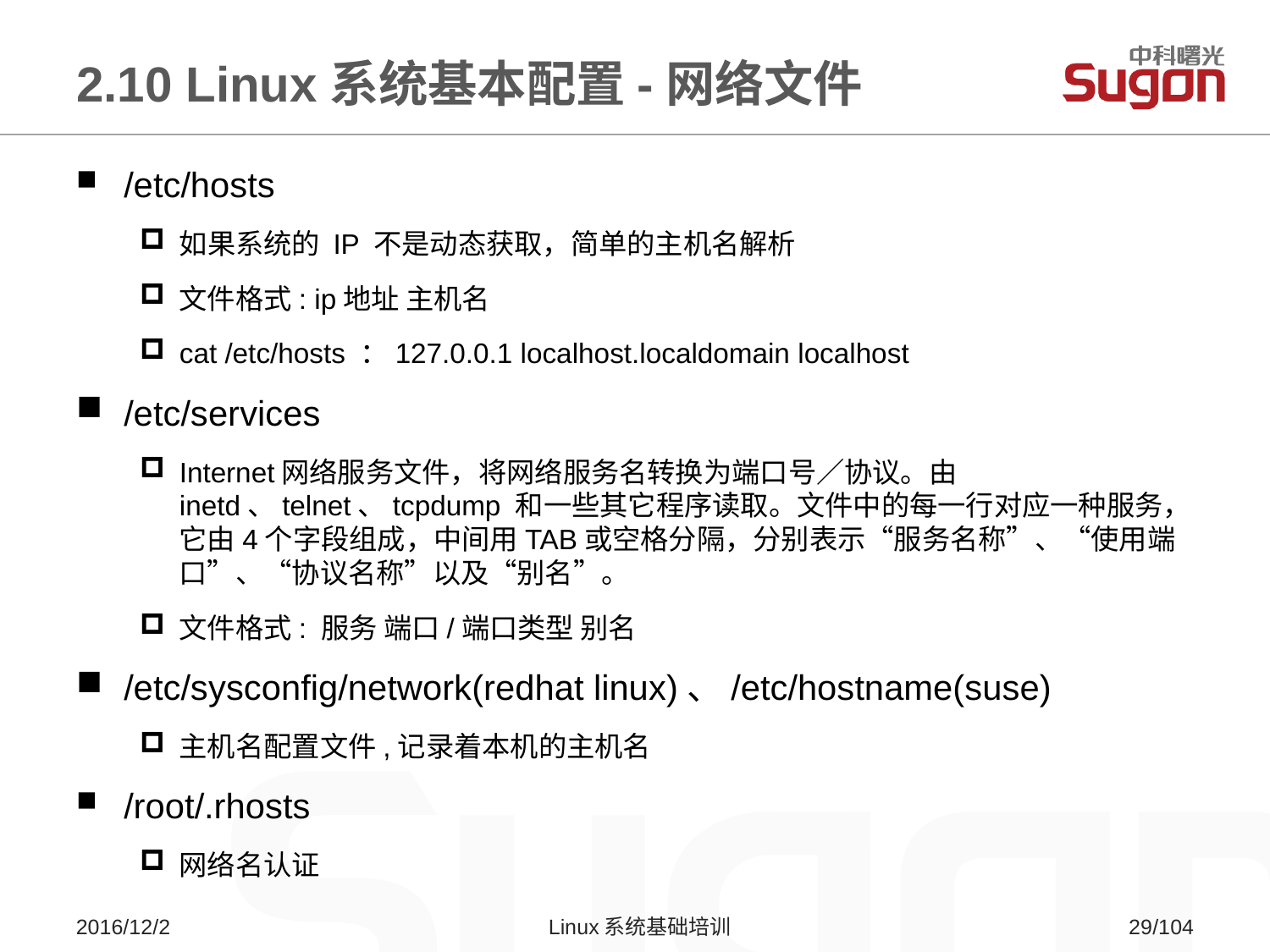

# 2.10 Linux系统基本配置-网络文件
/etc/hosts
如果系统的 IP 不是动态获取，简单的主机名解析
文件格式: ip地址 主机名
cat /etc/hosts ：127.0.0.1 localhost.localdomain localhost
/etc/services
Internet网络服务文件，将网络服务名转换为端口号／协议。由 inetd、telnet、tcpdump 和一些其它程序读取。文件中的每一行对应一种服务，它由4个字段组成，中间用TAB或空格分隔，分别表示“服务名称”、“使用端口”、“协议名称”以及“别名”。
文件格式: 服务 端口/端口类型 别名
/etc/sysconfig/network(redhat linux)、/etc/hostname(suse)
主机名配置文件,记录着本机的主机名
/root/.rhosts
网络名认证